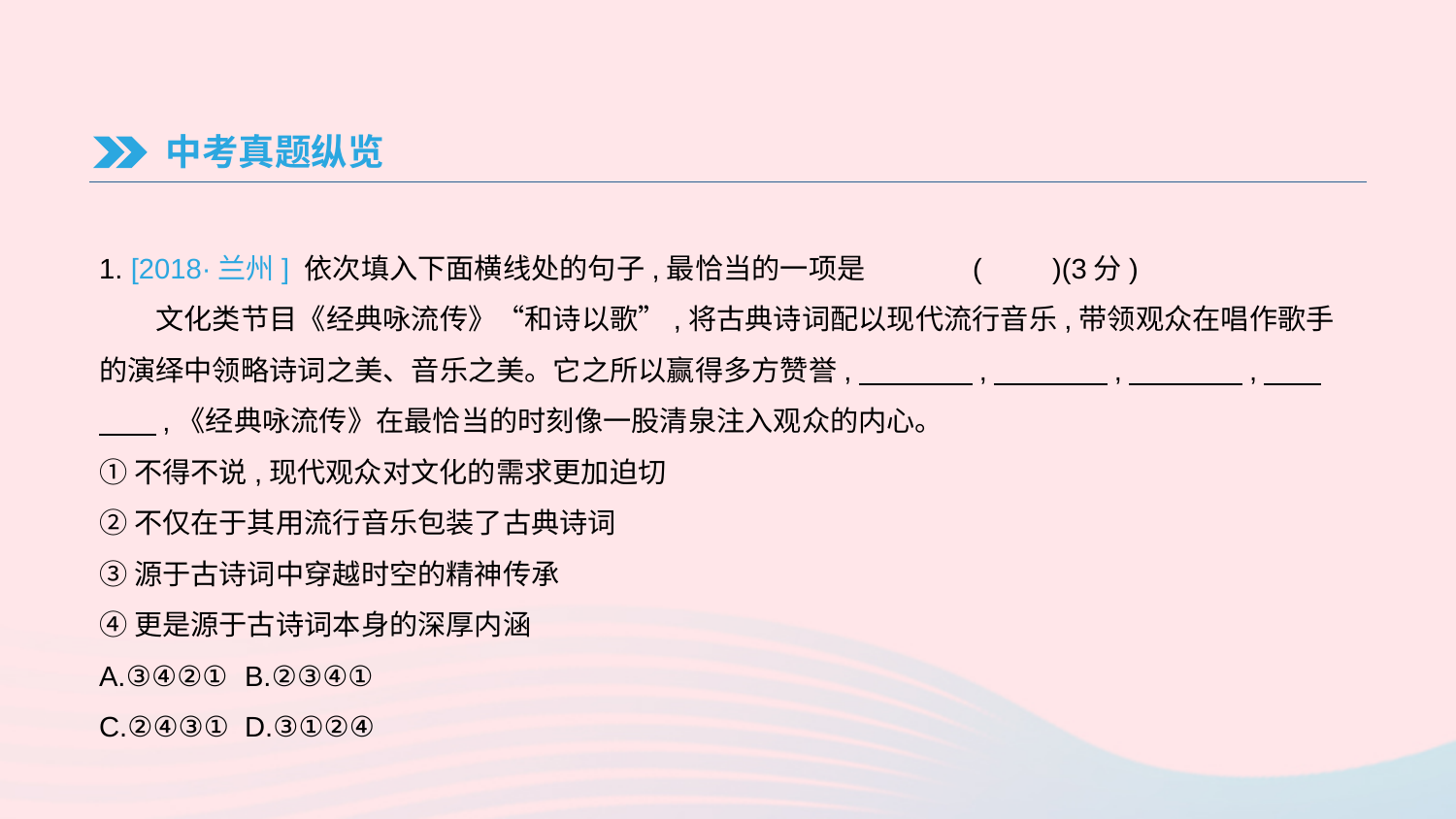

中考真题纵览

1. [2018·兰州] 依次填入下面横线处的句子,最恰当的一项是	(　　)(3分)
　　文化类节目《经典咏流传》“和诗以歌”,将古典诗词配以现代流行音乐,带领观众在唱作歌手的演绎中领略诗词之美、音乐之美。它之所以赢得多方赞誉,　　　　,　　　　,　　　　,　　　　,《经典咏流传》在最恰当的时刻像一股清泉注入观众的内心。
①不得不说,现代观众对文化的需求更加迫切
②不仅在于其用流行音乐包装了古典诗词
③源于古诗词中穿越时空的精神传承
④更是源于古诗词本身的深厚内涵
A.③④②①	B.②③④①
C.②④③①	D.③①②④